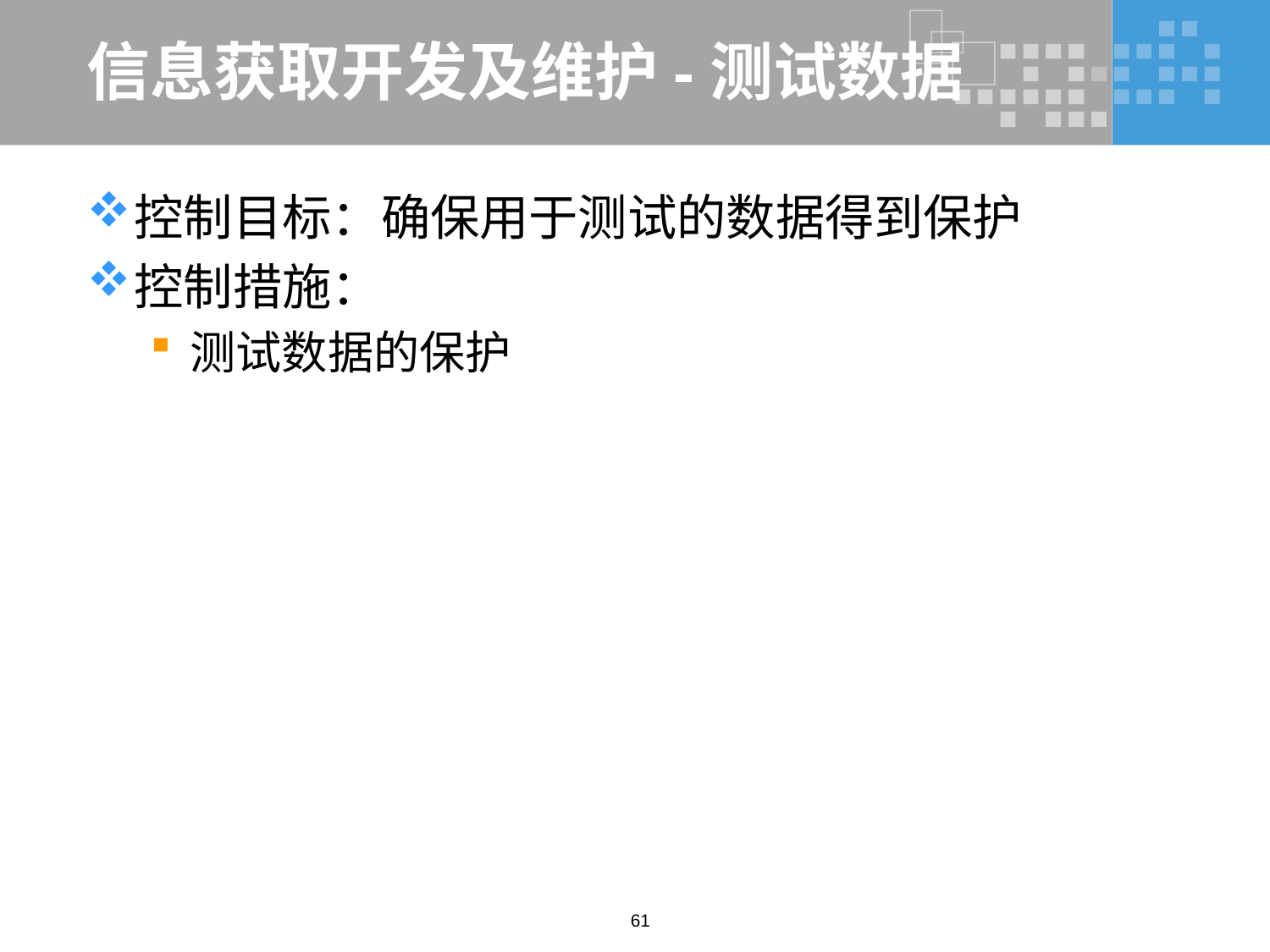

# 信息获取开发及维护-测试数据
控制目标：确保用于测试的数据得到保护
控制措施：
测试数据的保护
61